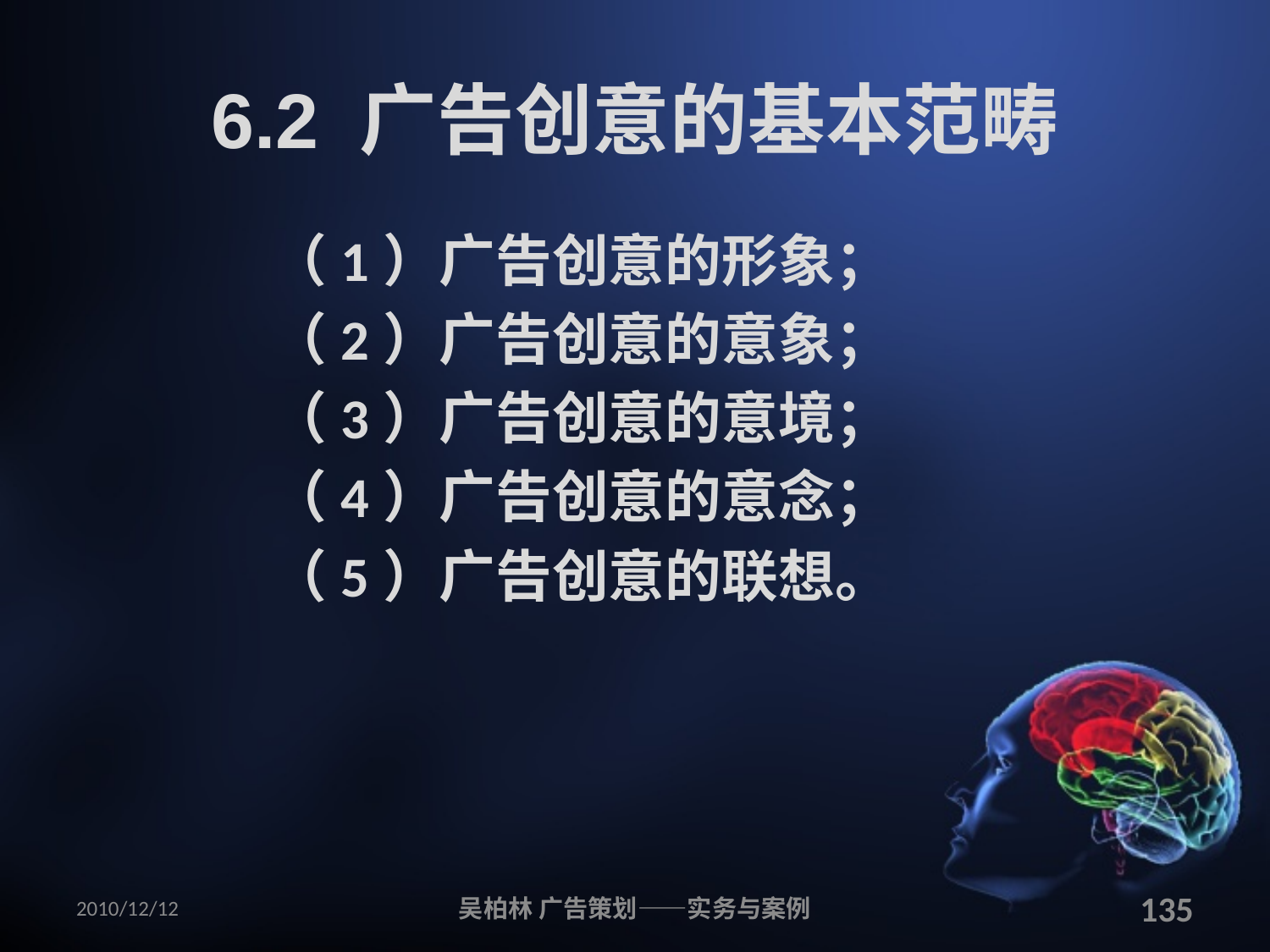

# 6.2 广告创意的基本范畴
（1）广告创意的形象；
（2）广告创意的意象；
（3）广告创意的意境；
（4）广告创意的意念；
（5）广告创意的联想。

2010/12/12
吴柏林 广告策划——实务与案例
135